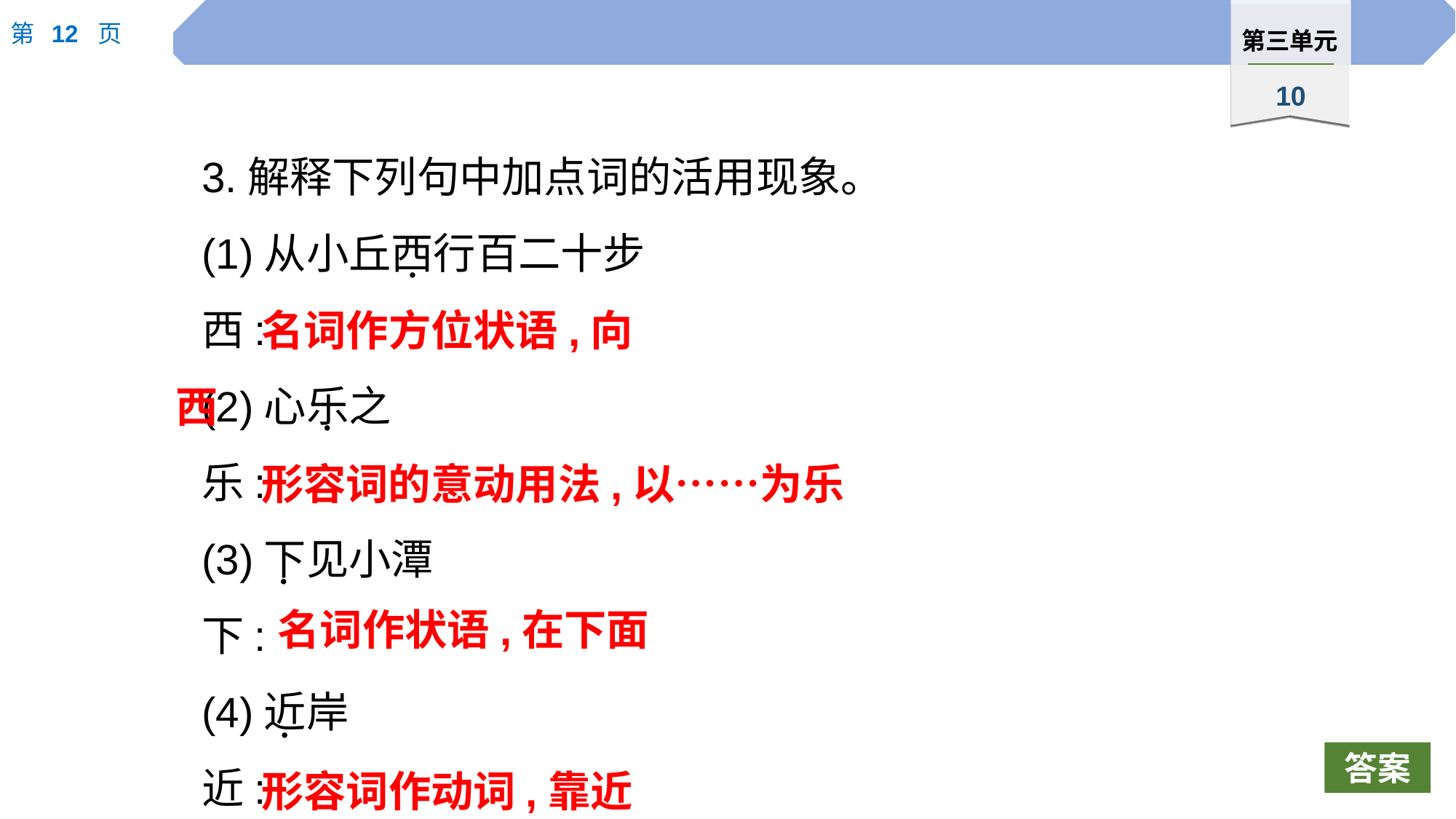

3.解释下列句中加点词的活用现象。
(1)从小丘西行百二十步
西:
(2)心乐之
乐:
(3)下见小潭
下:
(4)近岸
近:

 ·
名词作方位状语,向西
 ·
形容词的意动用法,以……为乐
 ·
名词作状语,在下面
 ·
形容词作动词,靠近
答案